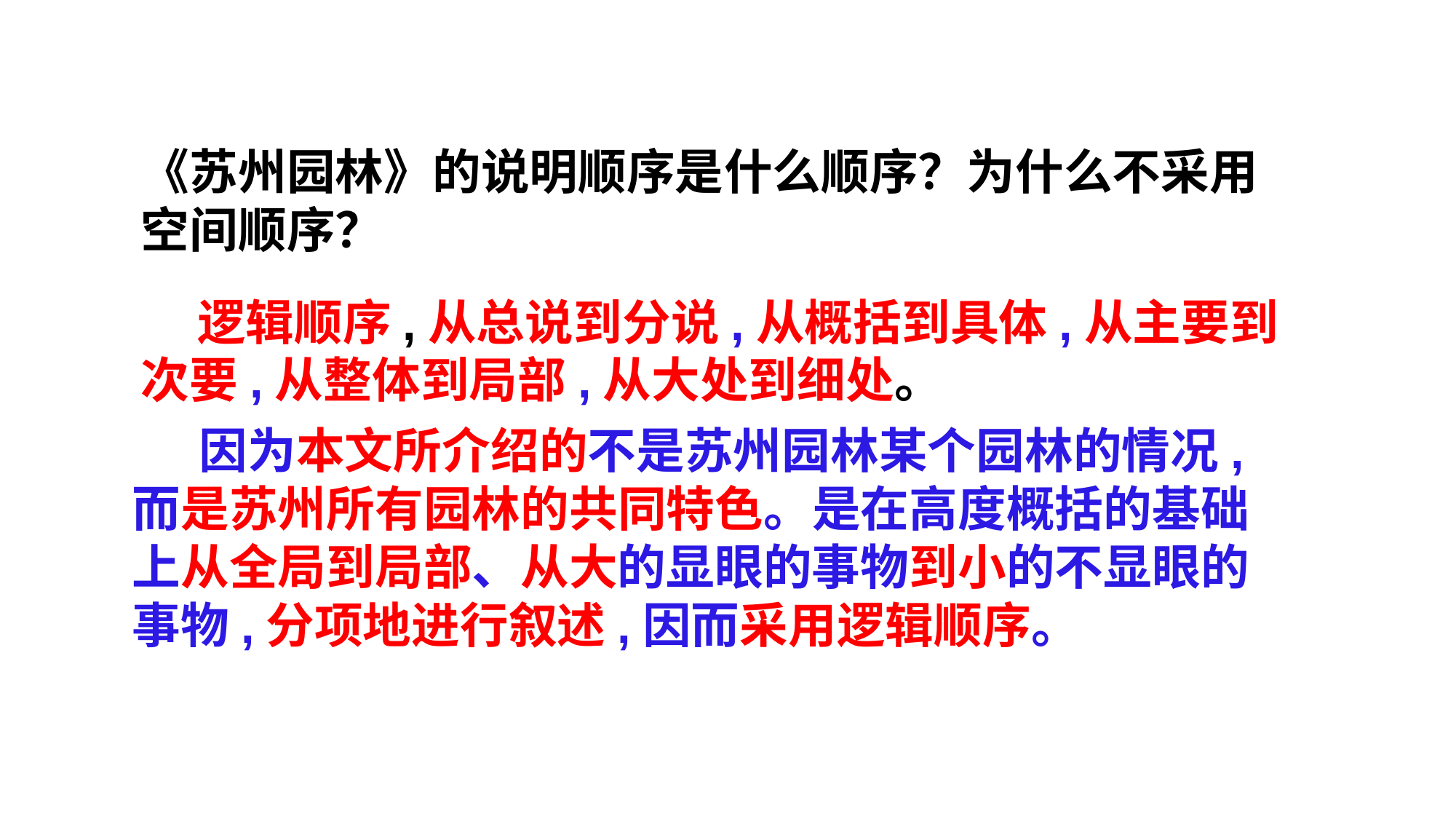

《苏州园林》的说明顺序是什么顺序？为什么不采用空间顺序？
    逻辑顺序,从总说到分说,从概括到具体,从主要到次要,从整体到局部,从大处到细处。

     因为本文所介绍的不是苏州园林某个园林的情况,而是苏州所有园林的共同特色。是在高度概括的基础上从全局到局部、从大的显眼的事物到小的不显眼的事物,分项地进行叙述,因而采用逻辑顺序。